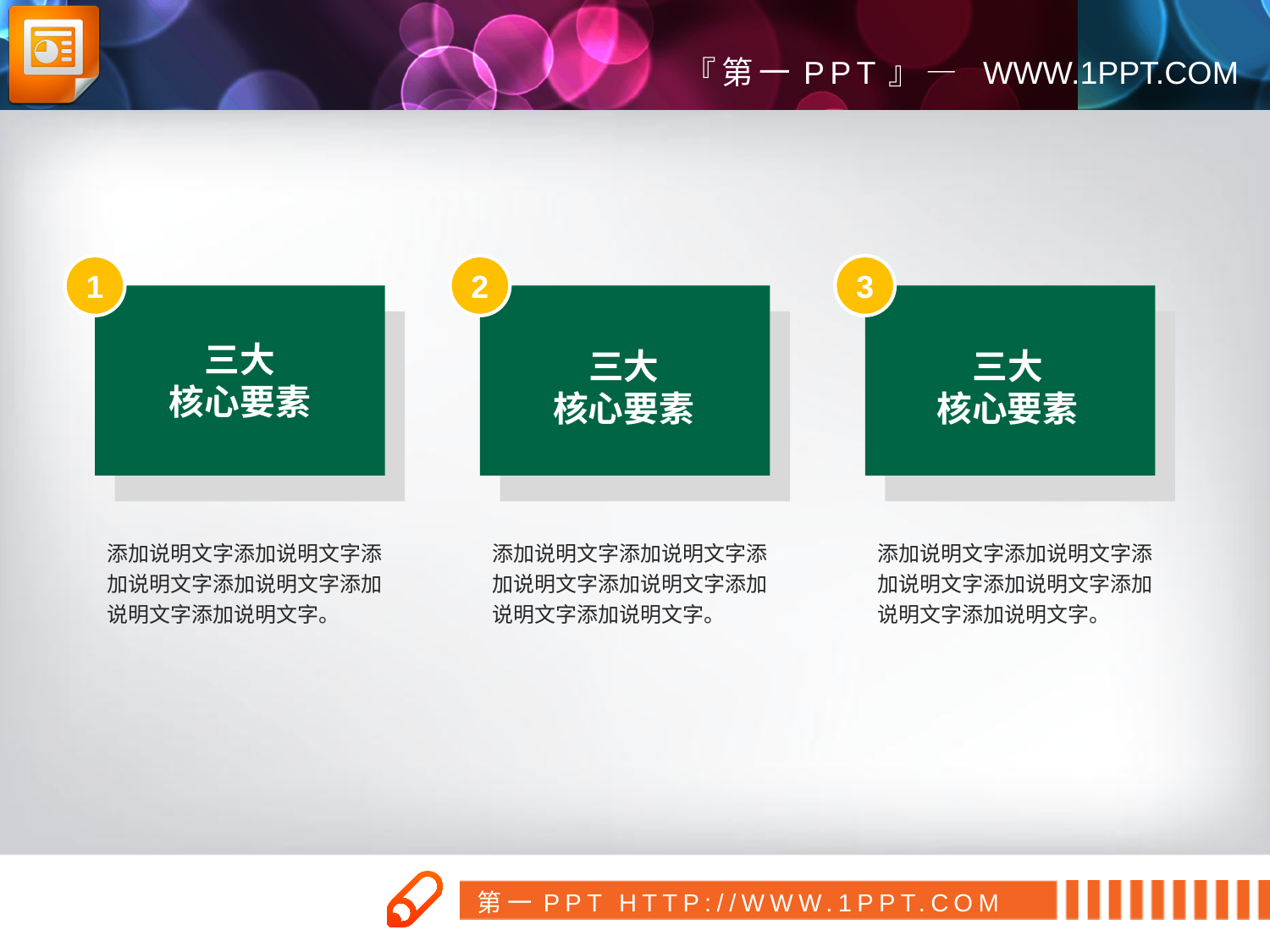

1
2
3

三大
核心要素
三大
核心要素
三大
核心要素
添加说明文字添加说明文字添加说明文字添加说明文字添加说明文字添加说明文字。
添加说明文字添加说明文字添加说明文字添加说明文字添加说明文字添加说明文字。
添加说明文字添加说明文字添加说明文字添加说明文字添加说明文字添加说明文字。